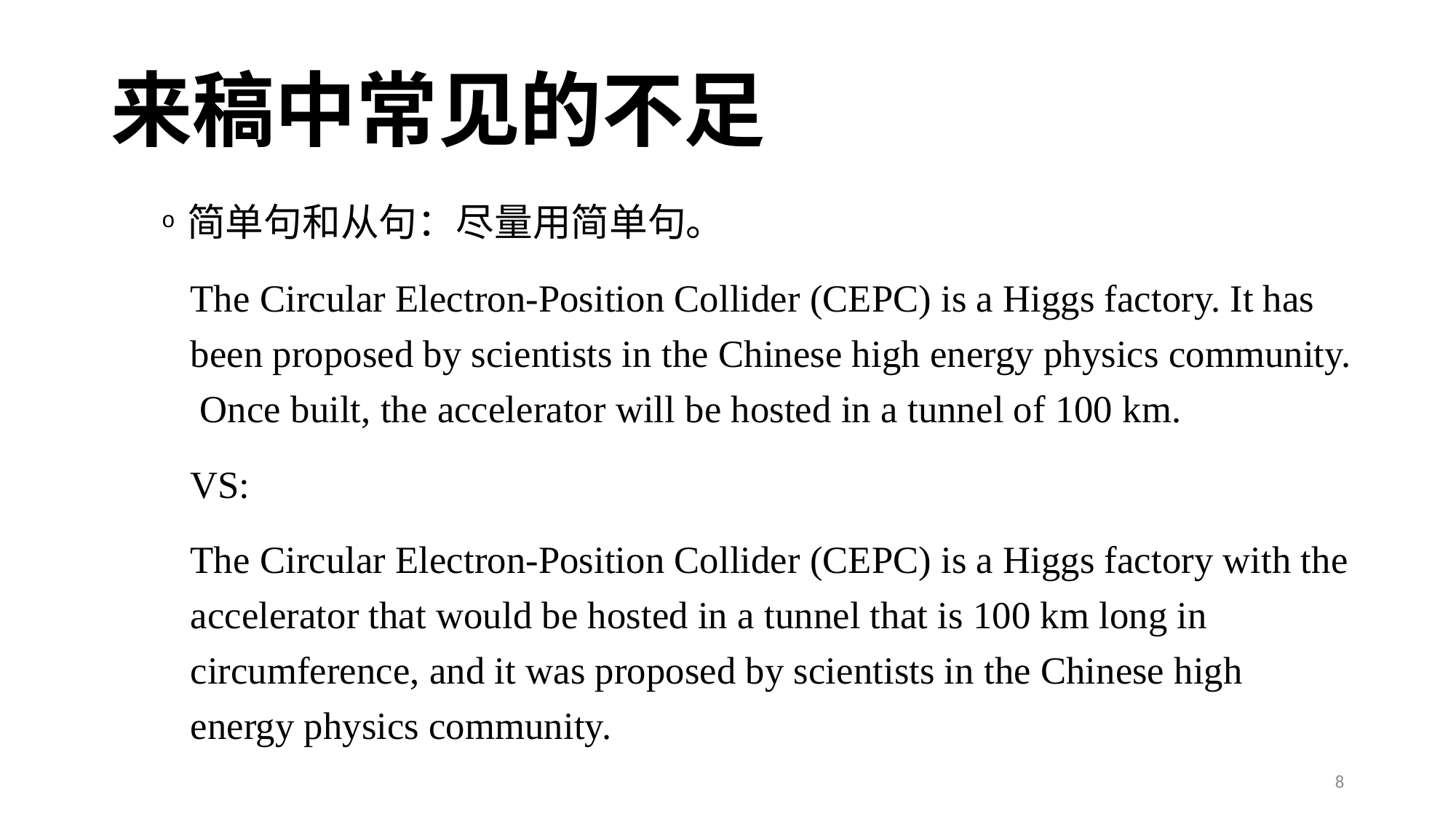

# 来稿中常见的不足
简单句和从句：尽量用简单句。
The Circular Electron-Position Collider (CEPC) is a Higgs factory. It has been proposed by scientists in the Chinese high energy physics community.  Once built, the accelerator will be hosted in a tunnel of 100 km.
VS:
The Circular Electron-Position Collider (CEPC) is a Higgs factory with the accelerator that would be hosted in a tunnel that is 100 km long in circumference, and it was proposed by scientists in the Chinese high energy physics community.

8